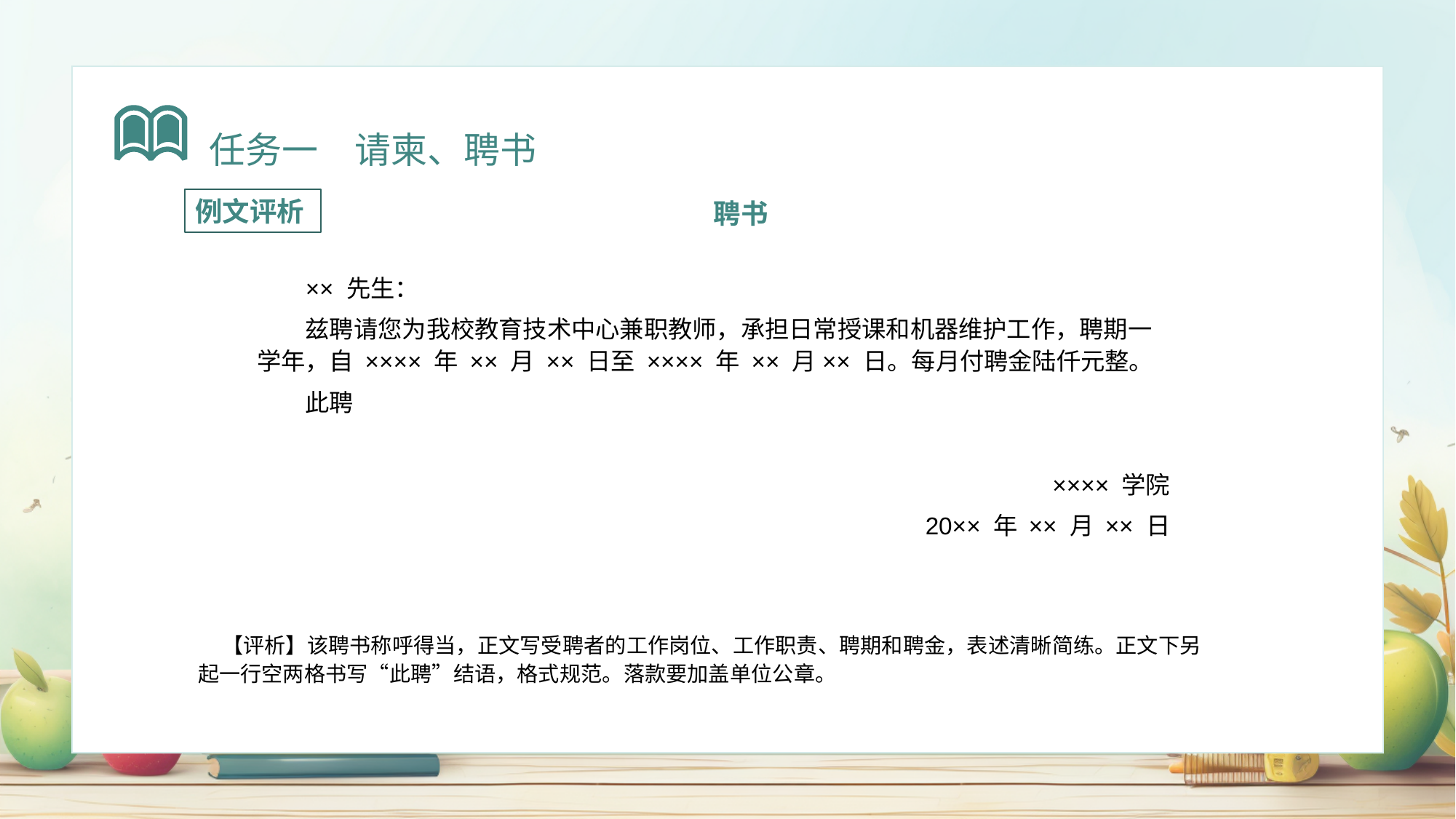

任务一　请柬、聘书

例文评析
聘书

×× 先生：
兹聘请您为我校教育技术中心兼职教师，承担日常授课和机器维护工作，聘期一学年，自 ×××× 年 ×× 月 ×× 日至 ×××× 年 ×× 月×× 日。每月付聘金陆仟元整。
此聘

×××× 学院
20×× 年 ×× 月 ×× 日
    【评析】该聘书称呼得当，正文写受聘者的工作岗位、工作职责、聘期和聘金，表述清晰简练。正文下另起一行空两格书写“此聘”结语，格式规范。落款要加盖单位公章。